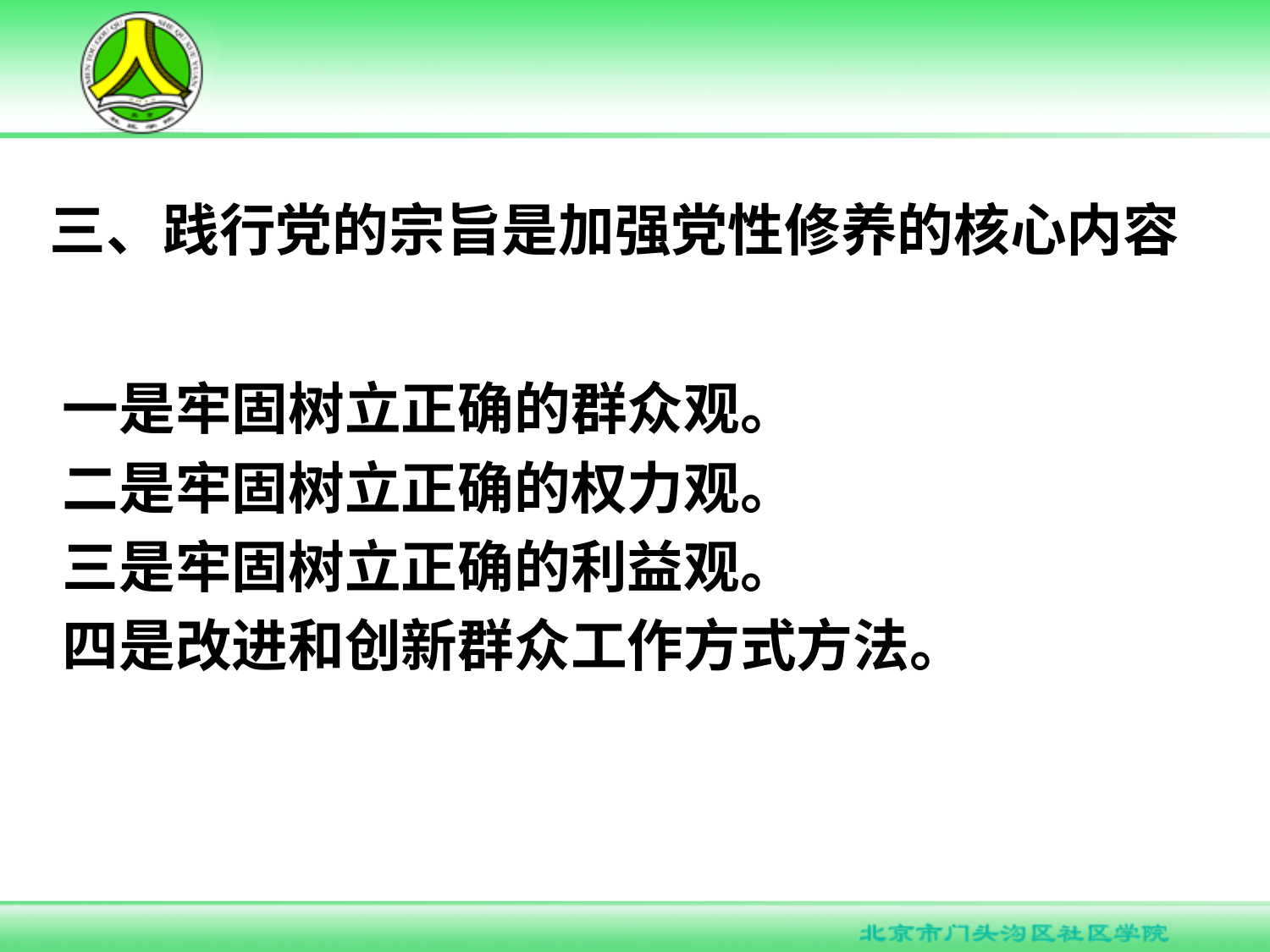

三、践行党的宗旨是加强党性修养的核心内容
一是牢固树立正确的群众观。
二是牢固树立正确的权力观。
三是牢固树立正确的利益观。
四是改进和创新群众工作方式方法。